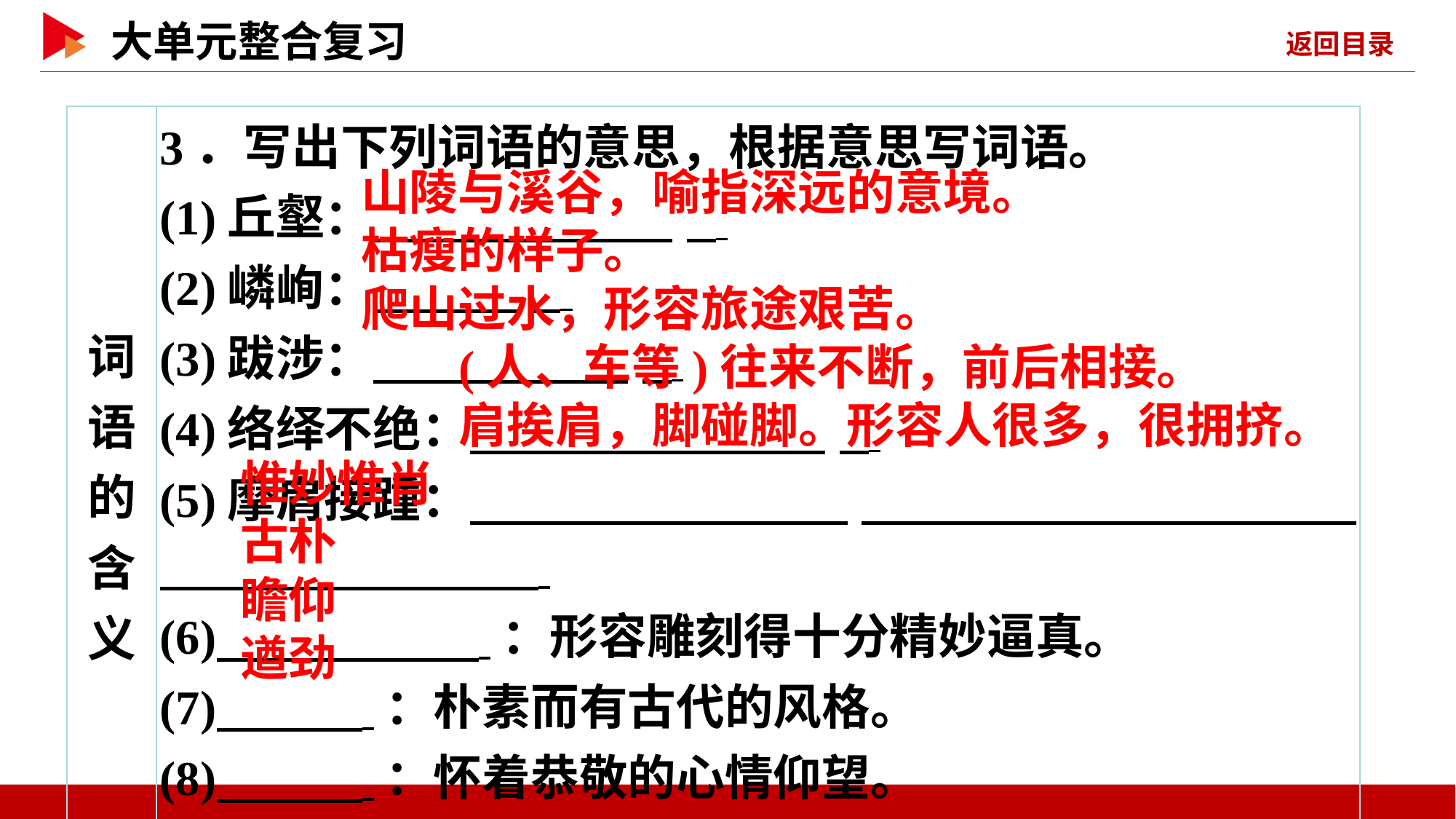

| 词语的 含义 | 3．写出下列词语的意思，根据意思写词语。 (1)丘壑： \_ (2)嶙峋： \_ (3)跋涉： \_ (4)络绎不绝： \_ (5)摩肩接踵： \_ (6) ：形容雕刻得十分精妙逼真。 (7) ：朴素而有古代的风格。 (8) ：怀着恭敬的心情仰望。 (9) ：雄健有力。 |
| --- | --- |
山陵与溪谷，喻指深远的意境。
枯瘦的样子。
爬山过水，形容旅途艰苦。
(人、车等)往来不断，前后相接。
肩挨肩，脚碰脚。形容人很多，很拥挤。
惟妙惟肖
古朴
瞻仰
遒劲